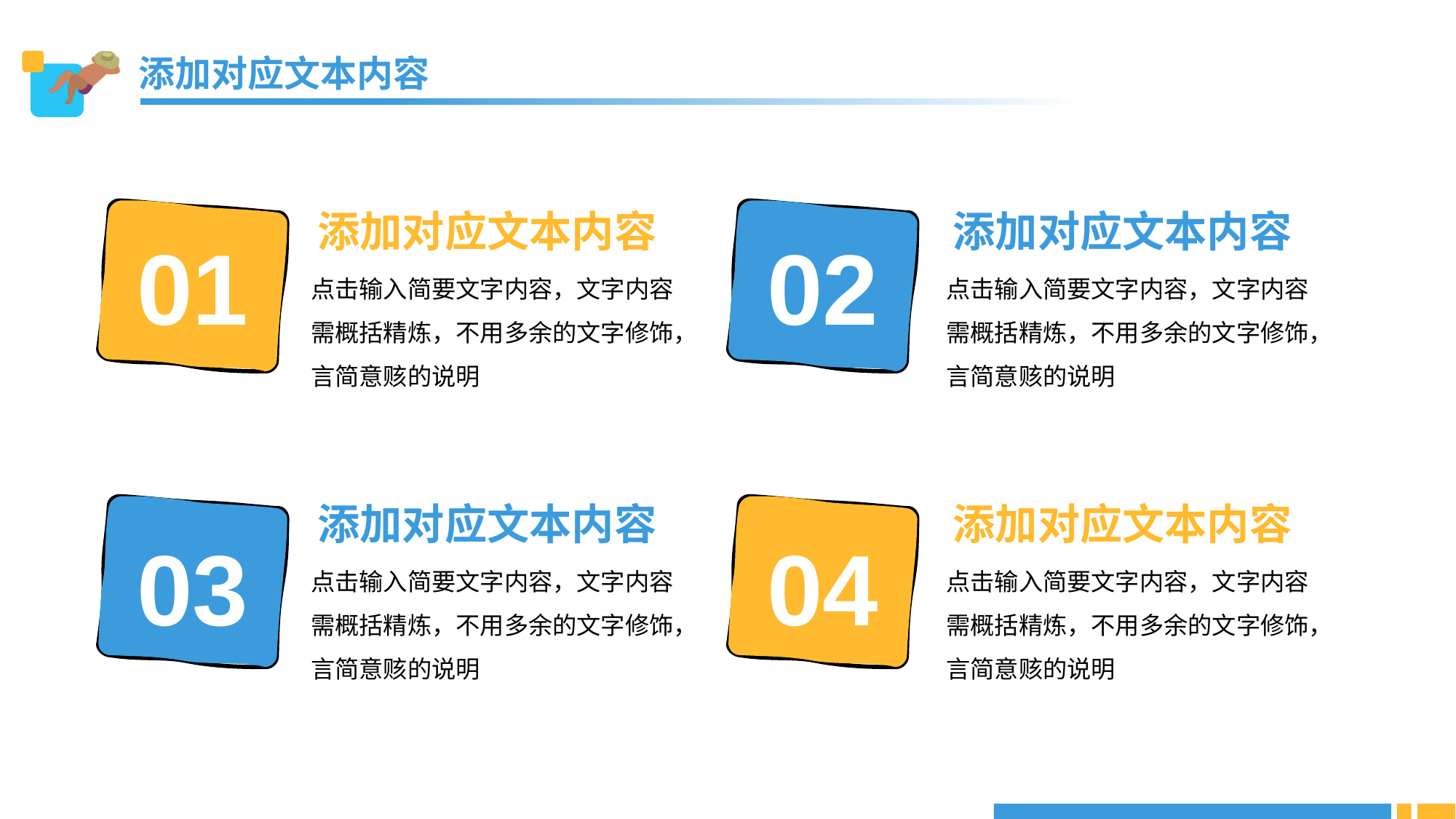

添加对应文本内容
添加对应文本内容
添加对应文本内容

01
02
点击输入简要文字内容，文字内容需概括精炼，不用多余的文字修饰，言简意赅的说明
点击输入简要文字内容，文字内容需概括精炼，不用多余的文字修饰，言简意赅的说明
添加对应文本内容
添加对应文本内容

03
04
点击输入简要文字内容，文字内容需概括精炼，不用多余的文字修饰，言简意赅的说明
点击输入简要文字内容，文字内容需概括精炼，不用多余的文字修饰，言简意赅的说明